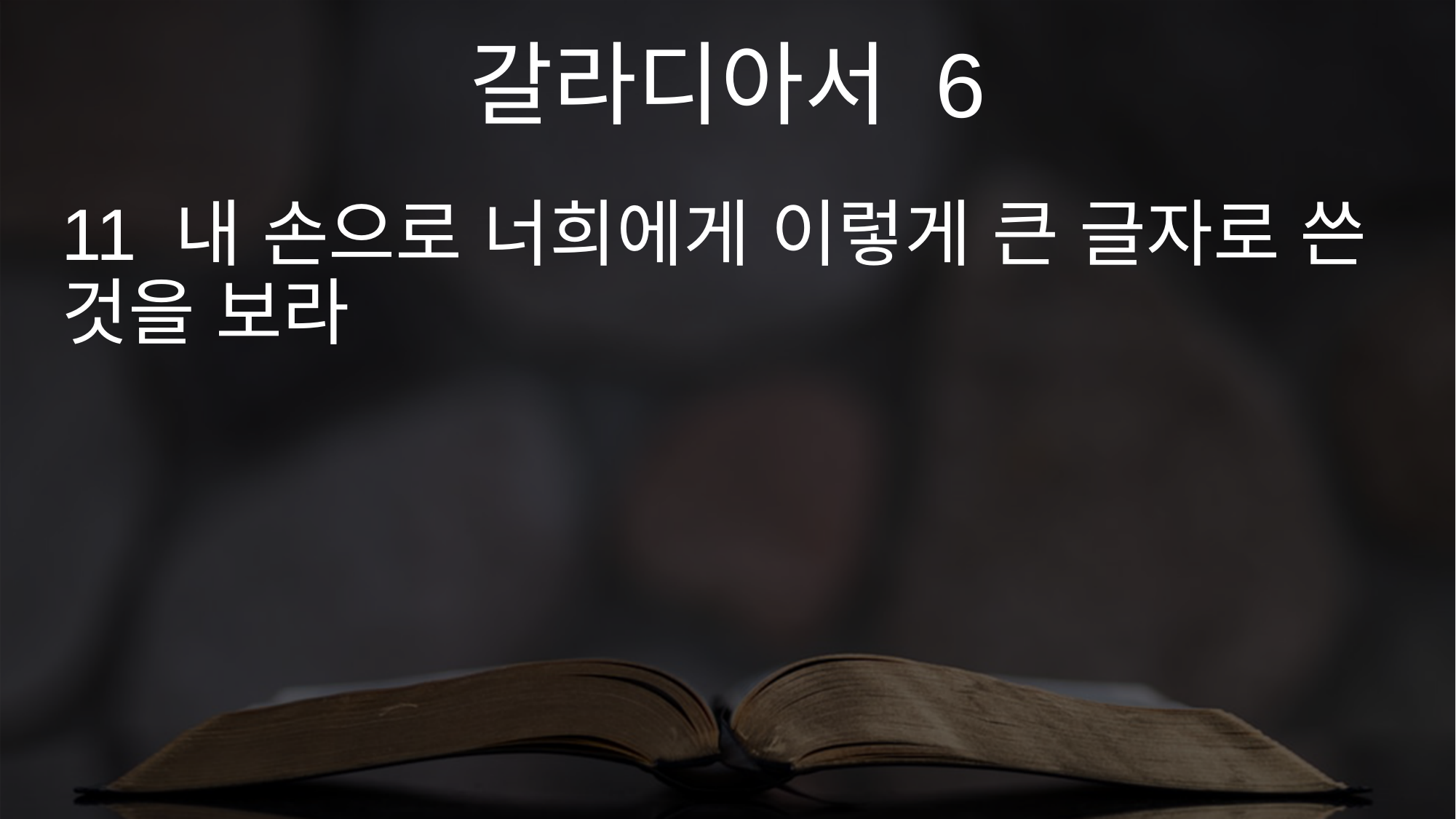

갈라디아서 6
11 내 손으로 너희에게 이렇게 큰 글자로 쓴 것을 보라